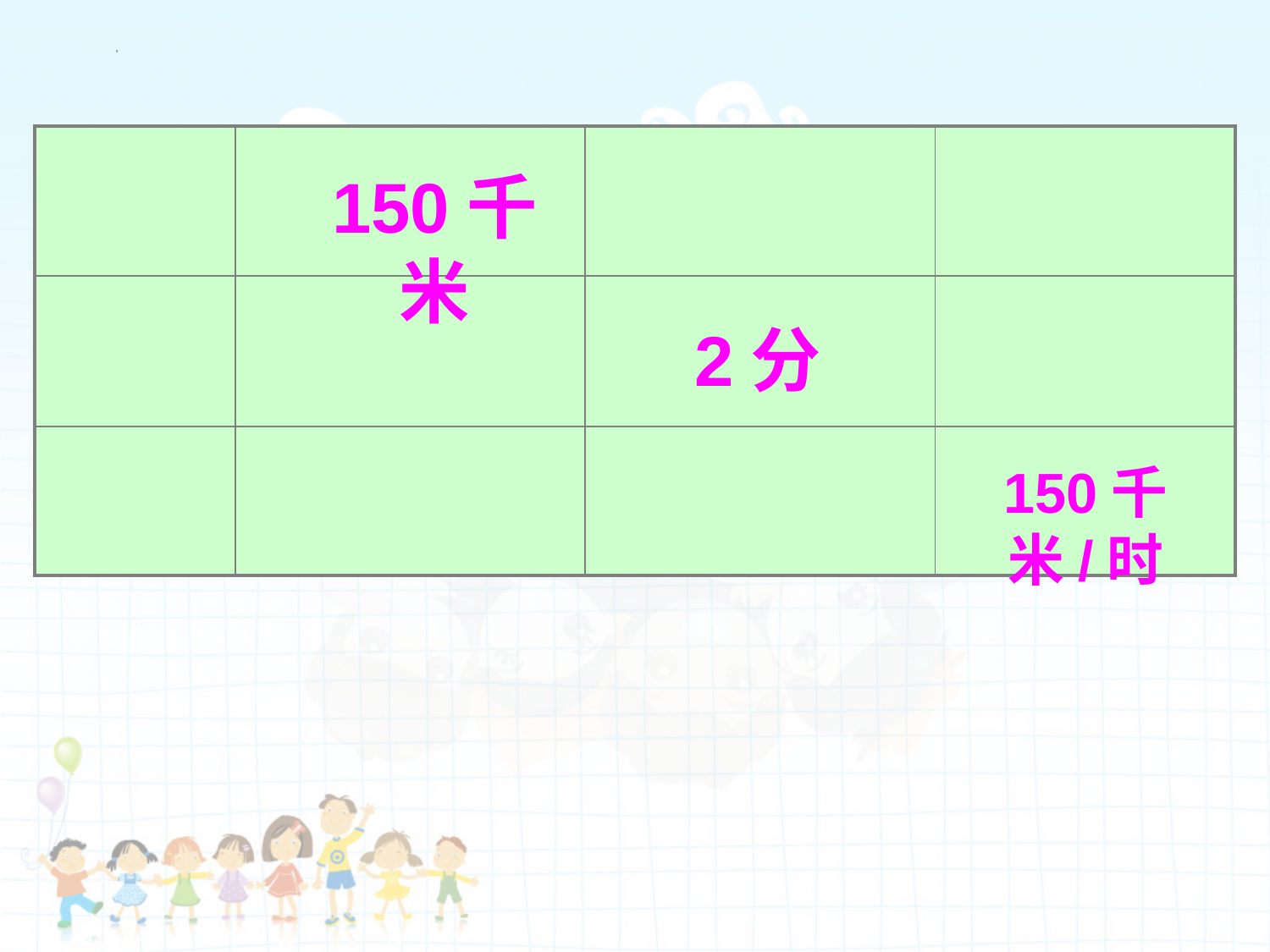

|  |  |  |  |
| --- | --- | --- | --- |
|  |  |  |  |
|  |  |  |  |
150千米
2分
150千米/时